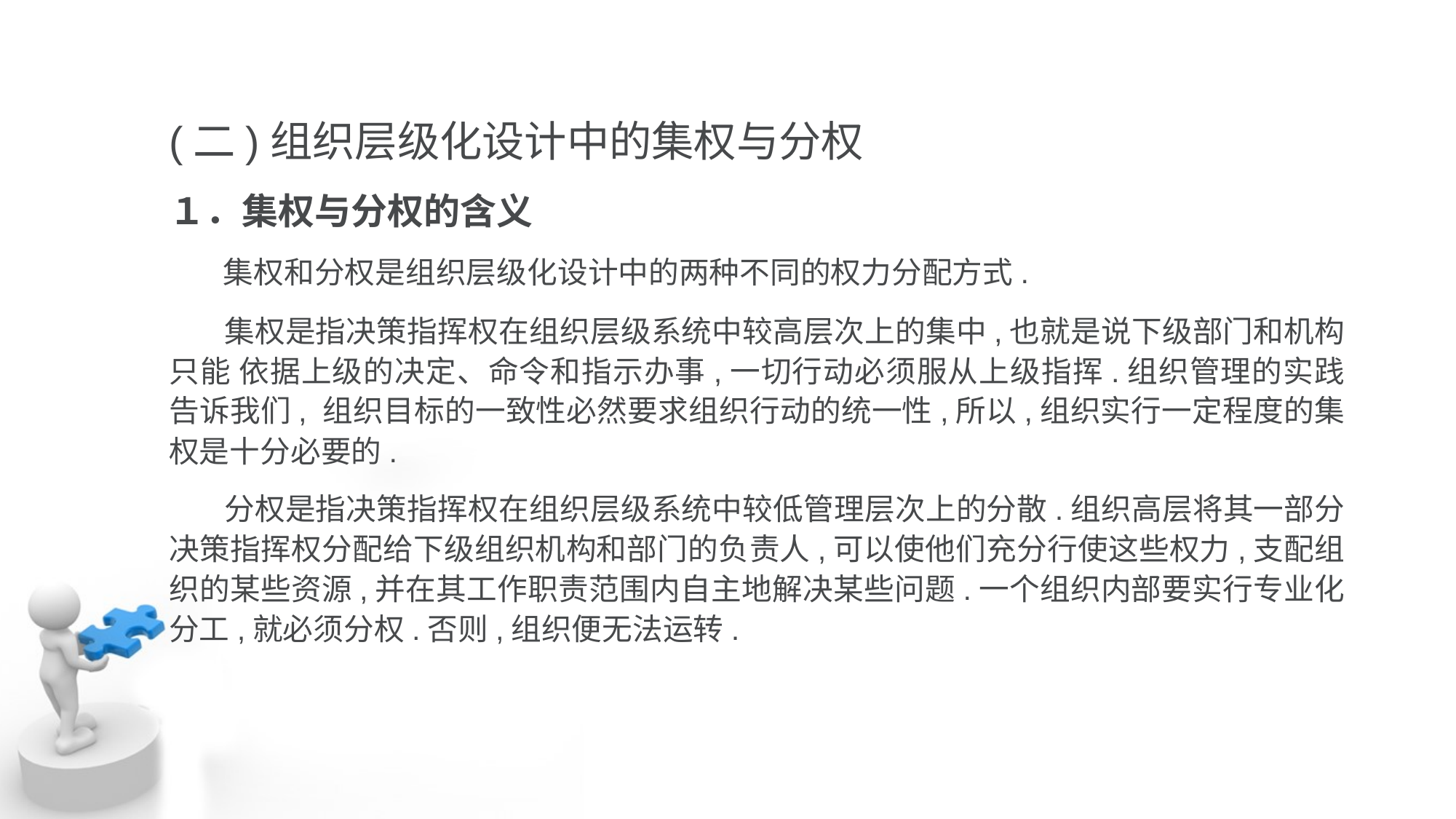

(二)组织层级化设计中的集权与分权
１．集权与分权的含义
       集权和分权是组织层级化设计中的两种不同的权力分配方式.
       集权是指决策指挥权在组织层级系统中较高层次上的集中,也就是说下级部门和机构只能 依据上级的决定、命令和指示办事,一切行动必须服从上级指挥.组织管理的实践告诉我们, 组织目标的一致性必然要求组织行动的统一性,所以,组织实行一定程度的集权是十分必要的.
       分权是指决策指挥权在组织层级系统中较低管理层次上的分散.组织高层将其一部分 决策指挥权分配给下级组织机构和部门的负责人,可以使他们充分行使这些权力,支配组 织的某些资源,并在其工作职责范围内自主地解决某些问题.一个组织内部要实行专业化 分工,就必须分权.否则,组织便无法运转.